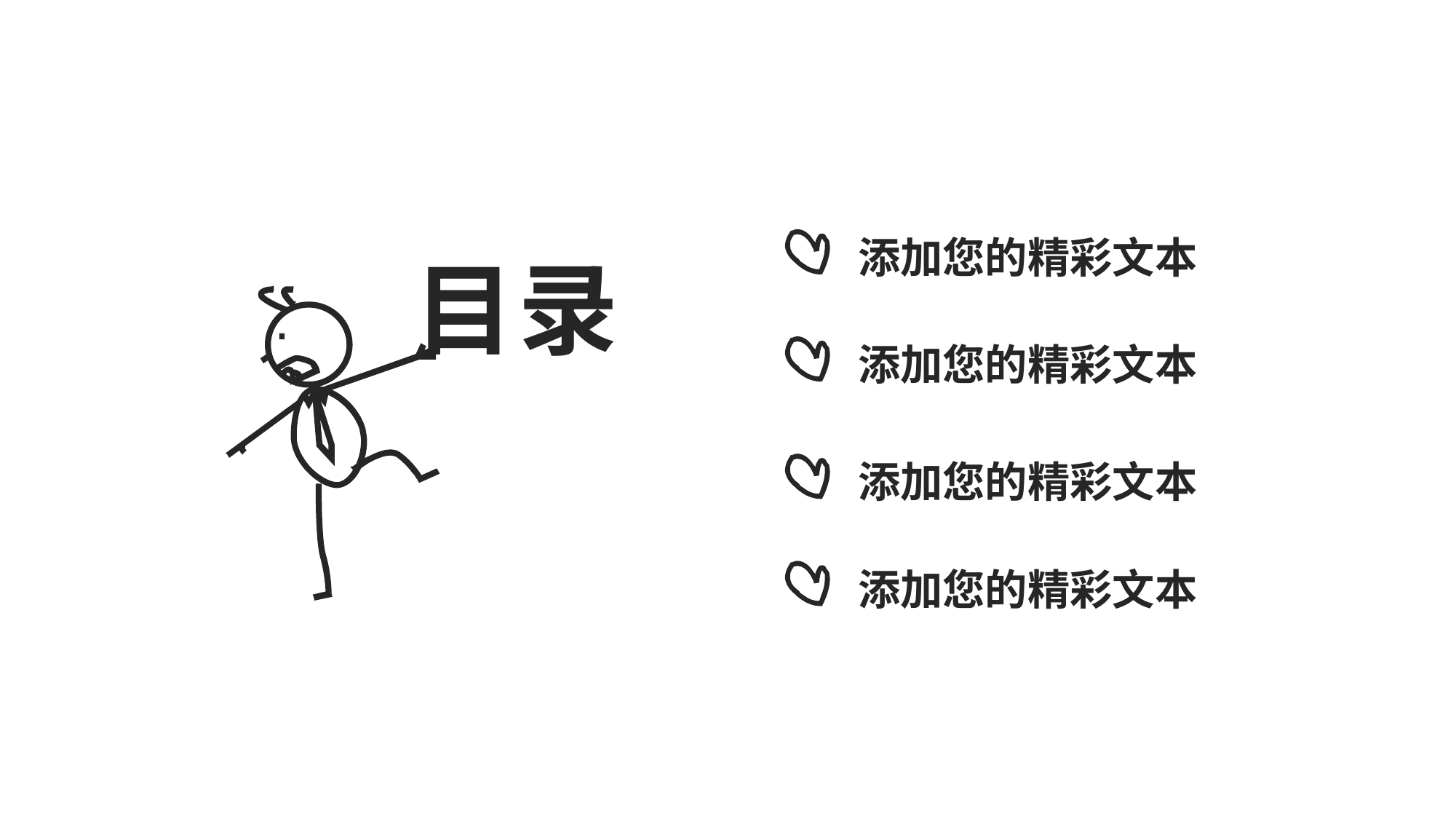

添加您的精彩文本

目录

添加您的精彩文本

添加您的精彩文本

添加您的精彩文本